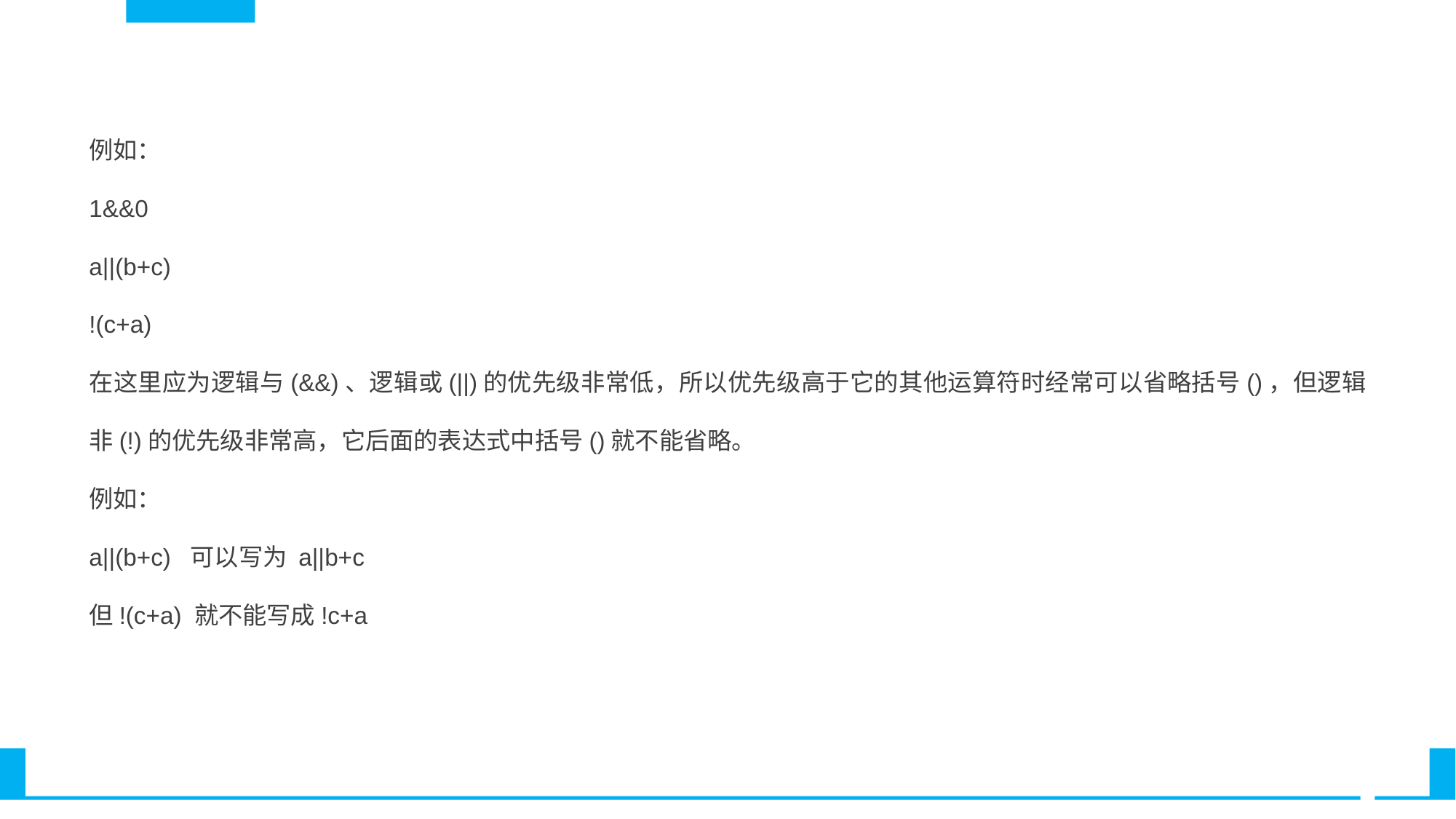

例如：
1&&0
a||(b+c)
!(c+a)
在这里应为逻辑与(&&)、逻辑或(||)的优先级非常低，所以优先级高于它的其他运算符时经常可以省略括号()，但逻辑非(!)的优先级非常高，它后面的表达式中括号()就不能省略。
例如：
a||(b+c)  可以写为 a||b+c
但!(c+a) 就不能写成!c+a